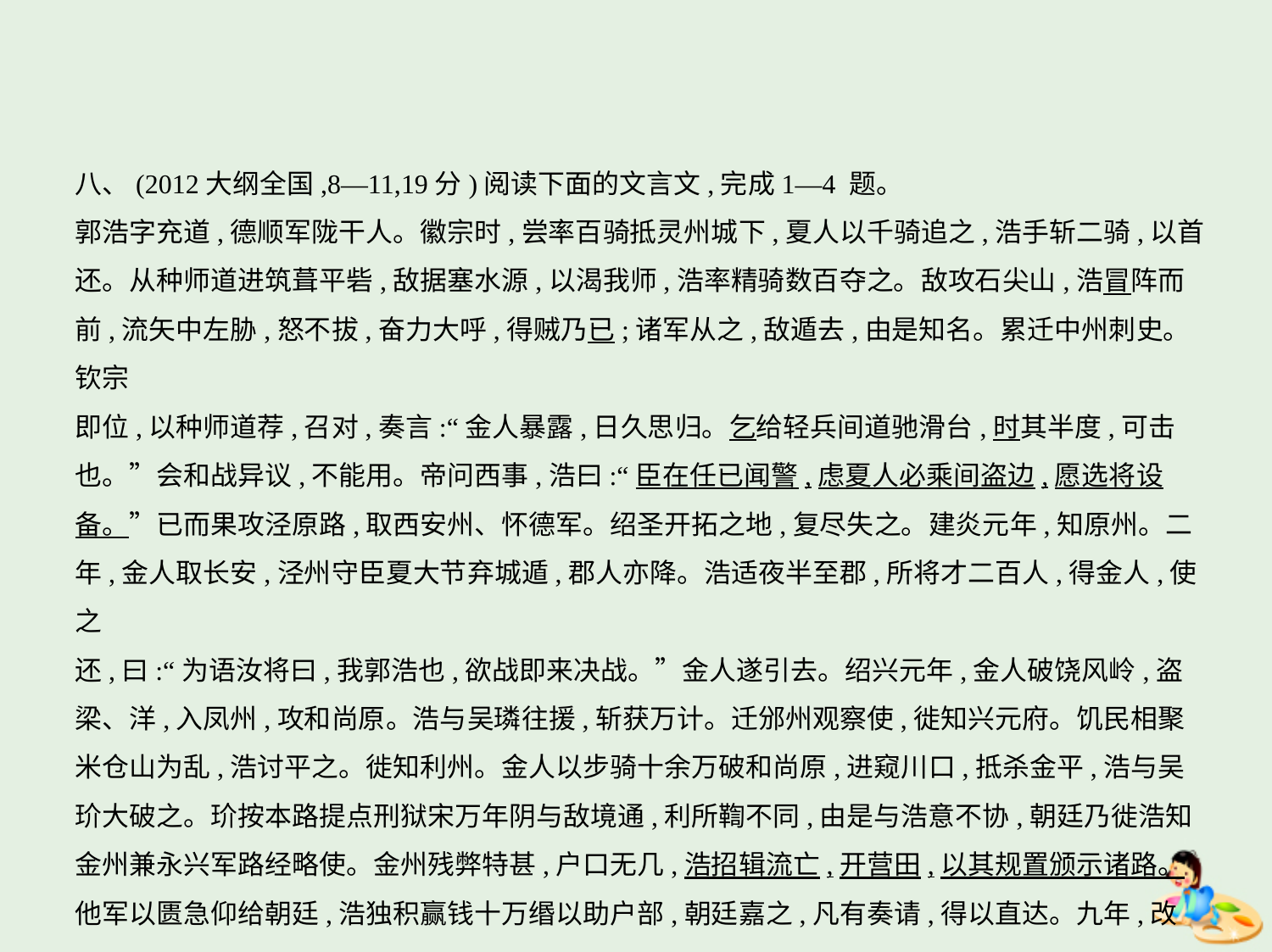

八、(2012大纲全国,8—11,19分)阅读下面的文言文,完成1—4 题。
郭浩字充道,德顺军陇干人。徽宗时,尝率百骑抵灵州城下,夏人以千骑追之,浩手斩二骑,以首
还。从种师道进筑葺平砦,敌据塞水源,以渴我师,浩率精骑数百夺之。敌攻石尖山,浩冒阵而
前,流矢中左胁,怒不拔,奋力大呼,得贼乃已;诸军从之,敌遁去,由是知名。累迁中州刺史。钦宗
即位,以种师道荐,召对,奏言:“金人暴露,日久思归。乞给轻兵间道驰滑台,时其半度,可击
也。”会和战异议,不能用。帝问西事,浩曰:“臣在任已闻警,虑夏人必乘间盗边,愿选将设
备。”已而果攻泾原路,取西安州、怀德军。绍圣开拓之地,复尽失之。建炎元年,知原州。二
年,金人取长安,泾州守臣夏大节弃城遁,郡人亦降。浩适夜半至郡,所将才二百人,得金人,使之
还,曰:“为语汝将曰,我郭浩也,欲战即来决战。”金人遂引去。绍兴元年,金人破饶风岭,盗
梁、洋,入凤州,攻和尚原。浩与吴璘往援,斩获万计。迁邠州观察使,徙知兴元府。饥民相聚
米仓山为乱,浩讨平之。徙知利州。金人以步骑十余万破和尚原,进窥川口,抵杀金平,浩与吴
玠大破之。玠按本路提点刑狱宋万年阴与敌境通,利所鞫不同,由是与浩意不协,朝廷乃徙浩知
金州兼永兴军路经略使。金州残弊特甚,户口无几,浩招辑流亡,开营田,以其规置颁示诸路。
他军以匮急仰给朝廷,浩独积赢钱十万缗以助户部,朝廷嘉之,凡有奏请,得以直达。九年,改